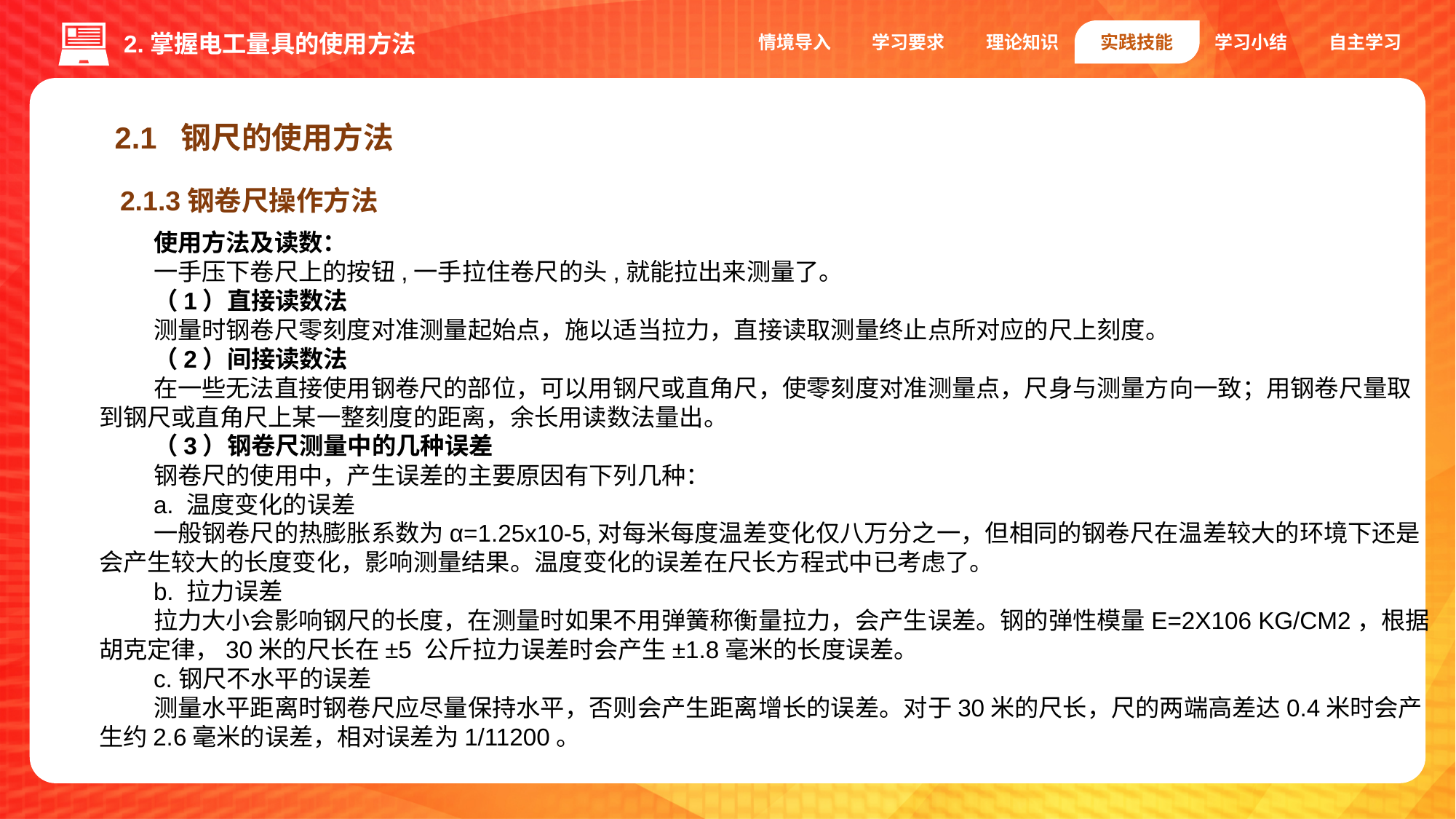

情境导入
学习要求
理论知识
实践技能
学习小结
自主学习

2.掌握电工量具的使用方法
2.1  钢尺的使用方法
2.1.3钢卷尺操作方法
使用方法及读数：
一手压下卷尺上的按钮,一手拉住卷尺的头,就能拉出来测量了。
（1）直接读数法
测量时钢卷尺零刻度对准测量起始点，施以适当拉力，直接读取测量终止点所对应的尺上刻度。
（2）间接读数法
在一些无法直接使用钢卷尺的部位，可以用钢尺或直角尺，使零刻度对准测量点，尺身与测量方向一致；用钢卷尺量取到钢尺或直角尺上某一整刻度的距离，余长用读数法量出。
（3）钢卷尺测量中的几种误差
钢卷尺的使用中，产生误差的主要原因有下列几种：
a. 温度变化的误差
一般钢卷尺的热膨胀系数为α=1.25x10-5,对每米每度温差变化仅八万分之一，但相同的钢卷尺在温差较大的环境下还是会产生较大的长度变化，影响测量结果。温度变化的误差在尺长方程式中已考虑了。
b. 拉力误差
拉力大小会影响钢尺的长度，在测量时如果不用弹簧称衡量拉力，会产生误差。钢的弹性模量E=2X106 KG/CM2，根据胡克定律，30米的尺长在±5 公斤拉力误差时会产生±1.8毫米的长度误差。
c.钢尺不水平的误差
测量水平距离时钢卷尺应尽量保持水平，否则会产生距离增长的误差。对于30米的尺长，尺的两端高差达0.4米时会产生约2.6毫米的误差，相对误差为1/11200。